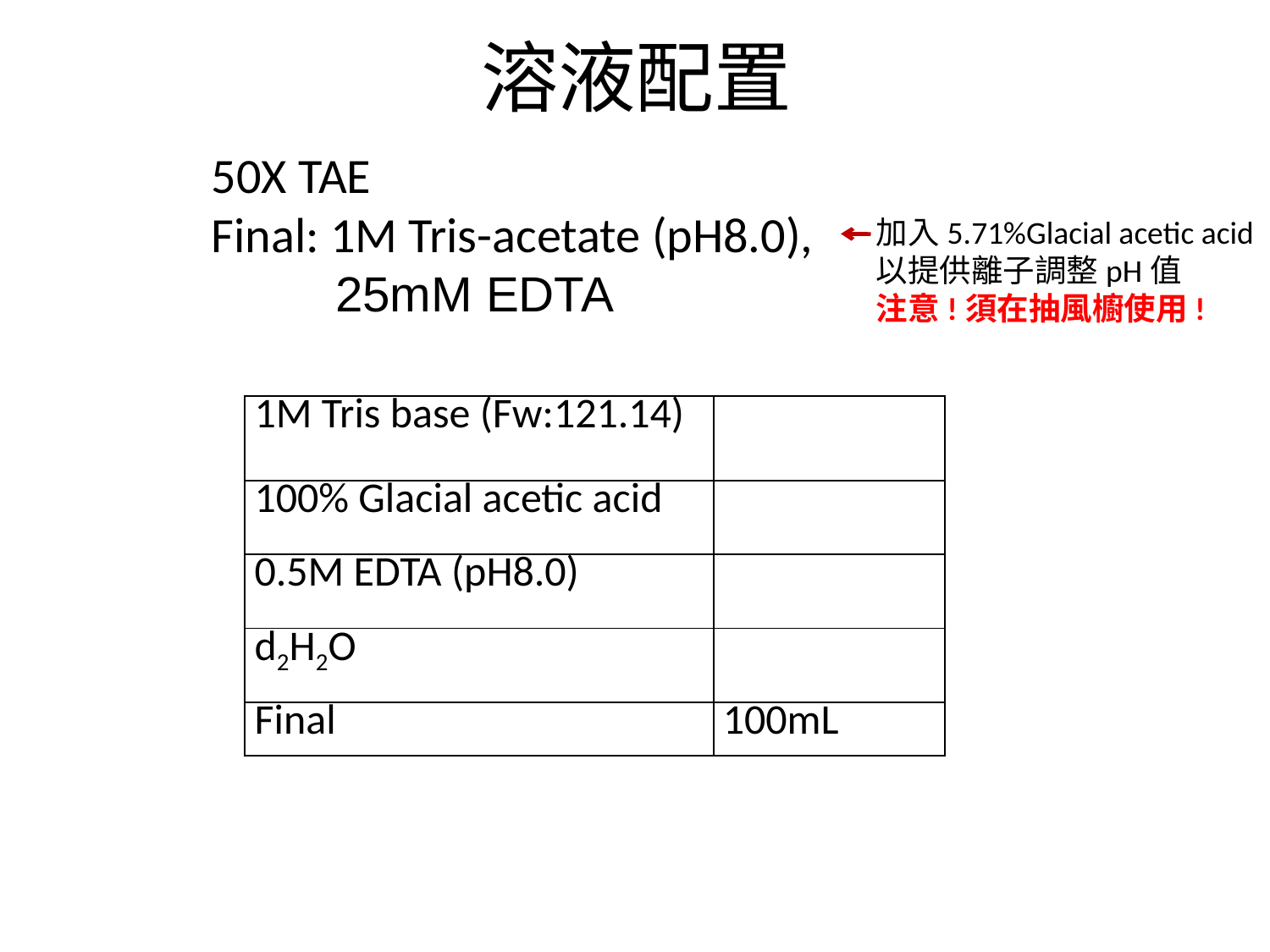

# 溶液配置
50X TAE
Final: 1M Tris-acetate (pH8.0),
         25mM EDTA

加入5.71%Glacial acetic acid
以提供離子調整pH值
注意!須在抽風櫥使用!
| 1M Tris base (Fw:121.14) |  |
| --- | --- |
| 100% Glacial acetic acid |  |
| 0.5M EDTA (pH8.0) |  |
| d2H2O |  |
| Final | 100mL |